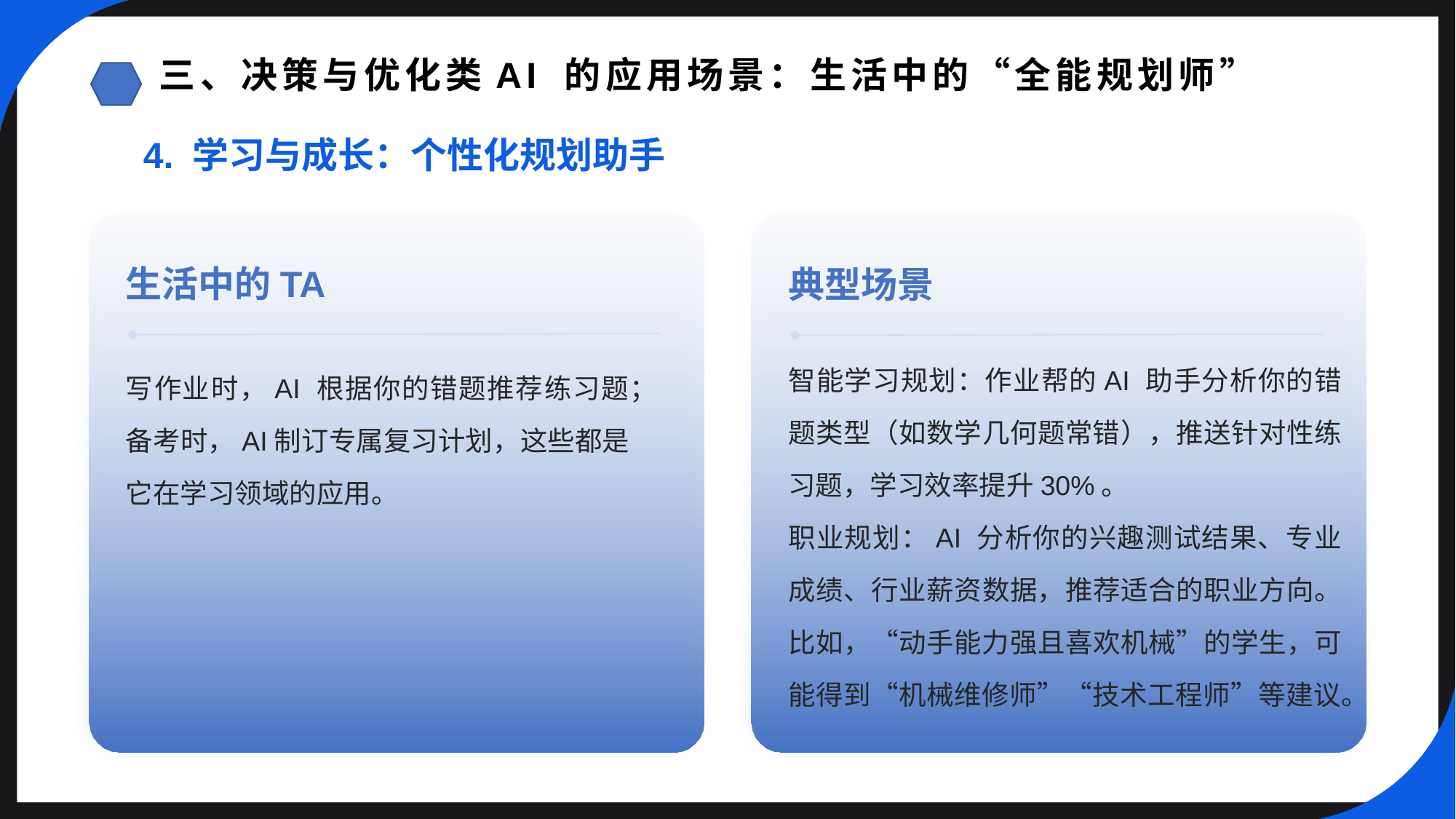

三、决策与优化类AI 的应用场景：生活中的“全能规划师”
4. 学习与成长：个性化规划助手

生活中的TA
典型场景
智能学习规划：作业帮的AI 助手分析你的错题类型（如数学几何题常错），推送针对性练习题，学习效率提升30%。
职业规划：AI 分析你的兴趣测试结果、专业成绩、行业薪资数据，推荐适合的职业方向。比如，“动手能力强且喜欢机械”的学生，可能得到“机械维修师”“技术工程师”等建议。
写作业时，AI 根据你的错题推荐练习题；备考时，AI制订专属复习计划，这些都是它在学习领域的应用。